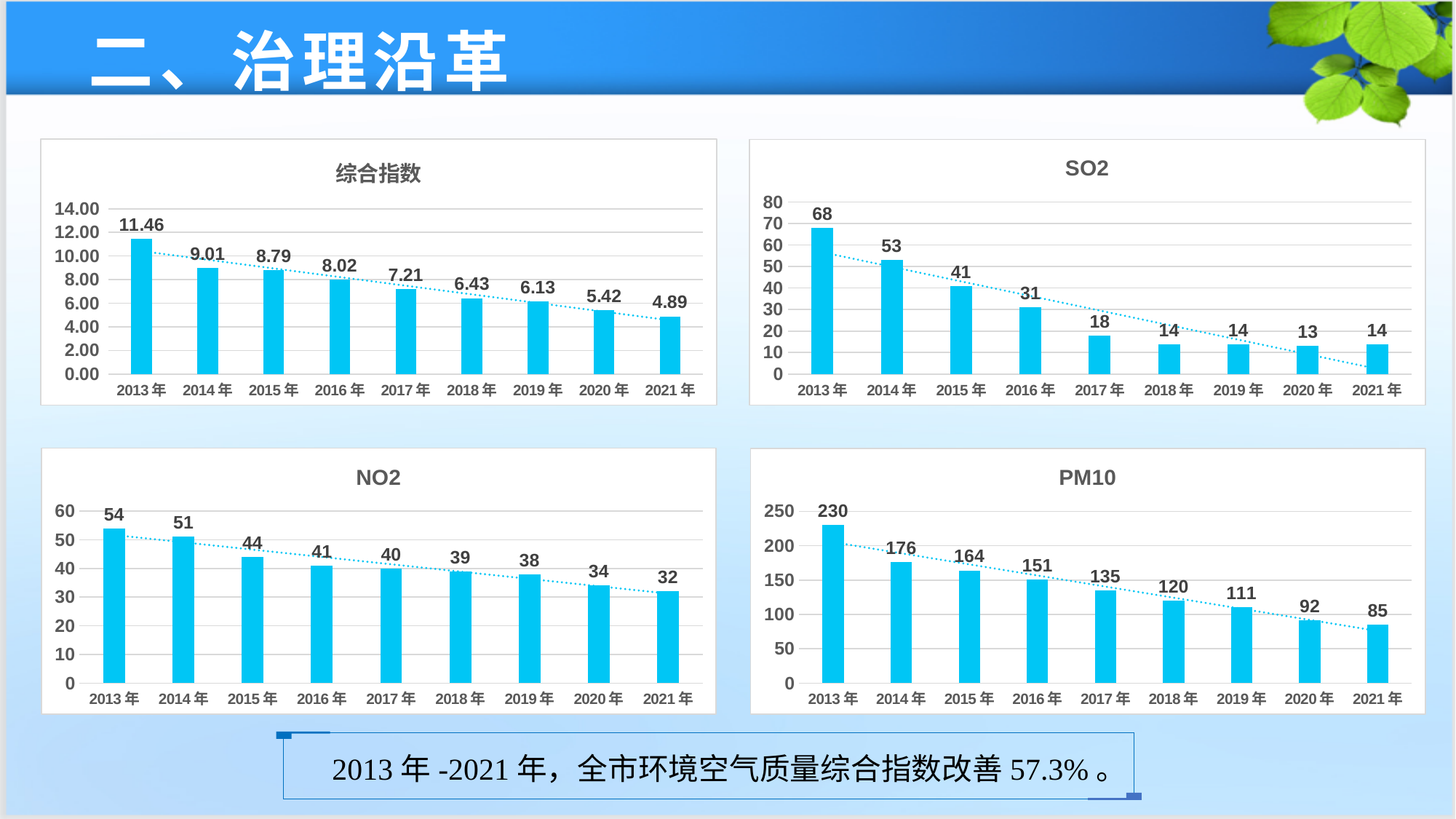

二、治理沿革

### Chart:

| Category | 综合指数 |
|---|---|
| 2013年 | 11.46 |
| 2014年 | 9.01 |
| 2015年 | 8.79 |
| 2016年 | 8.02 |
| 2017年 | 7.21 |
| 2018年 | 6.43 |
| 2019年 | 6.13 |
| 2020年 | 5.42 |
| 2021年 | 4.89 |

### Chart: SO2

| Category | SO2 |
|---|---|
| 2013年 | 68.0 |
| 2014年 | 53.0 |
| 2015年 | 41.0 |
| 2016年 | 31.0 |
| 2017年 | 18.0 |
| 2018年 | 14.0 |
| 2019年 | 14.0 |
| 2020年 | 13.0 |
| 2021年 | 14.0 |

### Chart: NO2

| Category | NO2 |
|---|---|
| 2013年 | 54.0 |
| 2014年 | 51.0 |
| 2015年 | 44.0 |
| 2016年 | 41.0 |
| 2017年 | 40.0 |
| 2018年 | 39.0 |
| 2019年 | 38.0 |
| 2020年 | 34.0 |
| 2021年 | 32.0 |

### Chart: PM10

| Category | PM10 |
|---|---|
| 2013年 | 230.0 |
| 2014年 | 176.0 |
| 2015年 | 164.0 |
| 2016年 | 151.0 |
| 2017年 | 135.0 |
| 2018年 | 120.0 |
| 2019年 | 111.0 |
| 2020年 | 92.0 |
| 2021年 | 85.0 |

2013年-2021年，全市环境空气质量综合指数改善57.3%。